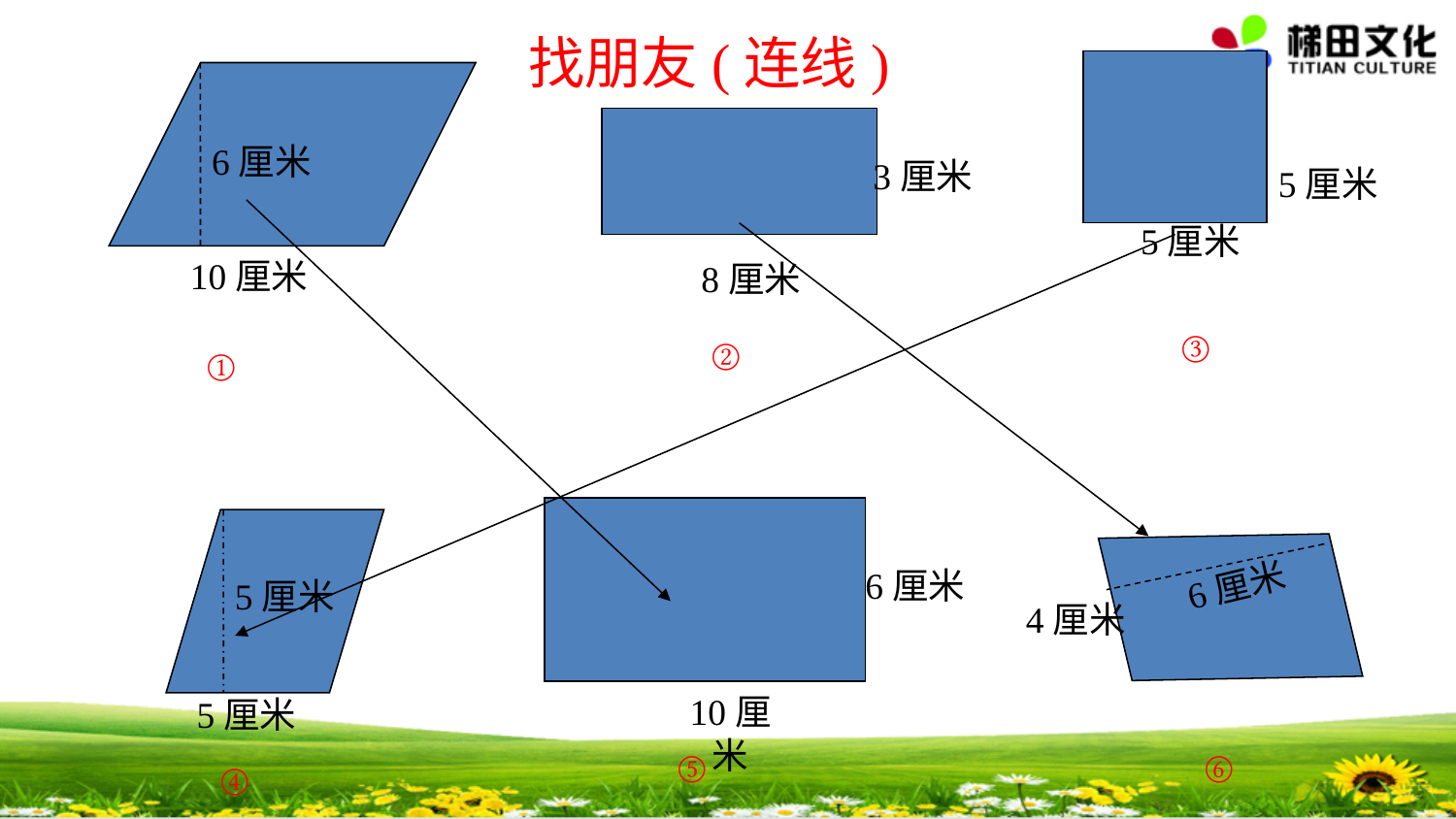

找朋友(连线)

6厘米
3厘米
5厘米

5厘米

10厘米
8厘米
③
②
①

6厘米
6厘米
5厘米
4厘米
10厘米
5厘米
⑤
⑥
④